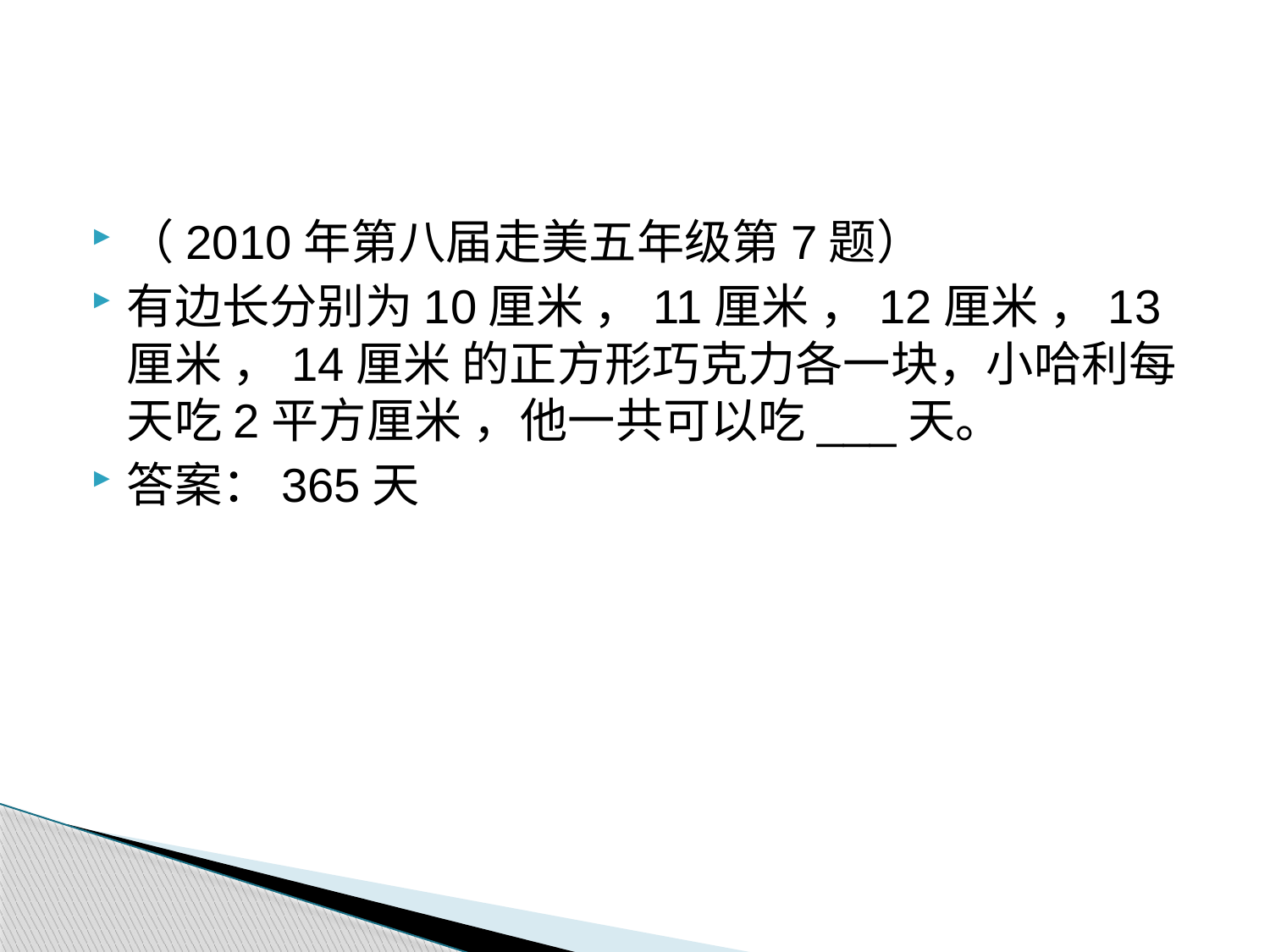

（2010年第八届走美五年级第7题）
有边长分别为10厘米 ，11厘米 ，12厘米 ，13厘米 ，14厘米 的正方形巧克力各一块，小哈利每天吃2平方厘米 ，他一共可以吃___天。
答案：365天